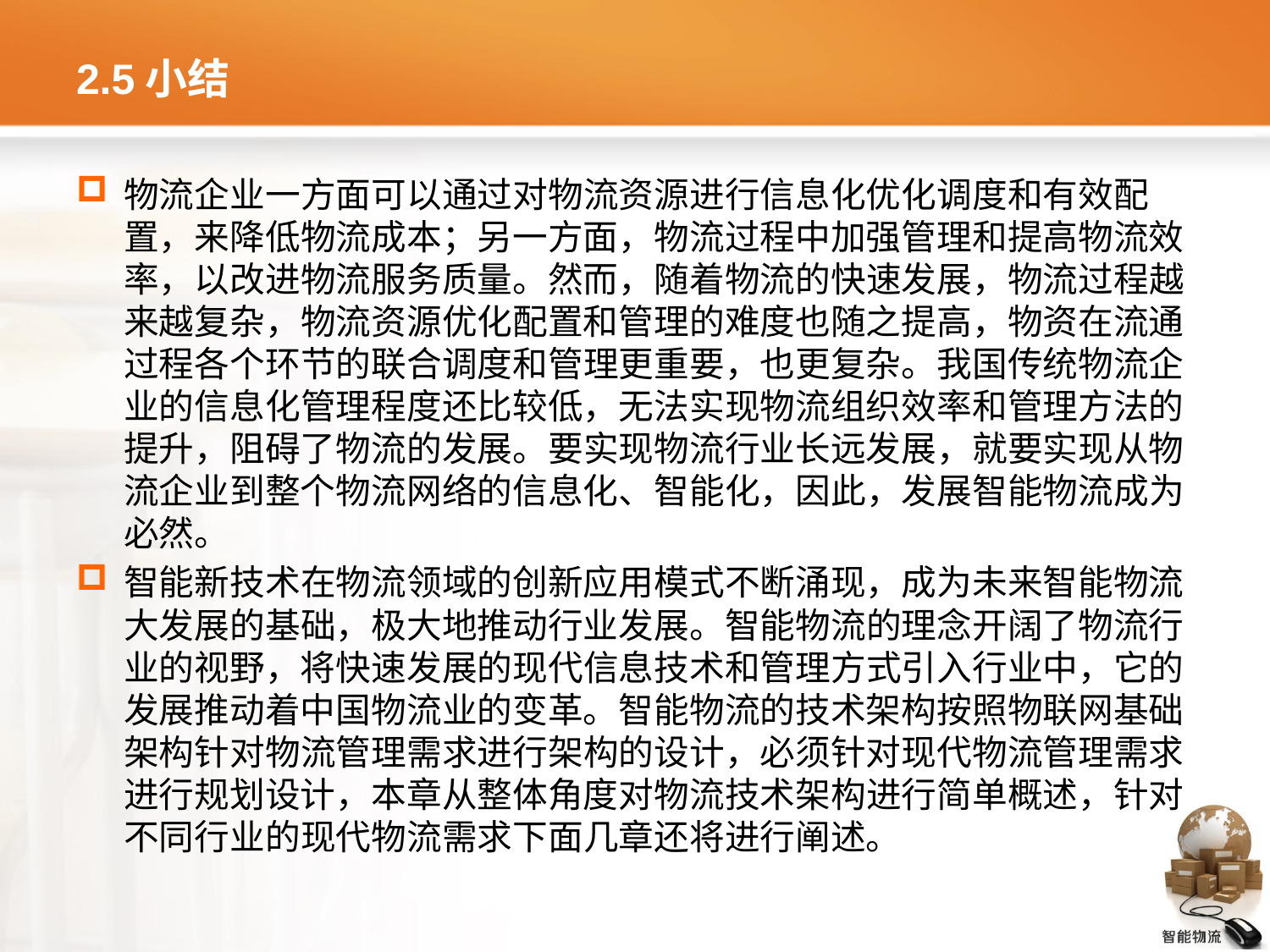

# 2.5小结
物流企业一方面可以通过对物流资源进行信息化优化调度和有效配置，来降低物流成本；另一方面，物流过程中加强管理和提高物流效率，以改进物流服务质量。然而，随着物流的快速发展，物流过程越来越复杂，物流资源优化配置和管理的难度也随之提高，物资在流通过程各个环节的联合调度和管理更重要，也更复杂。我国传统物流企业的信息化管理程度还比较低，无法实现物流组织效率和管理方法的提升，阻碍了物流的发展。要实现物流行业长远发展，就要实现从物流企业到整个物流网络的信息化、智能化，因此，发展智能物流成为必然。
智能新技术在物流领域的创新应用模式不断涌现，成为未来智能物流大发展的基础，极大地推动行业发展。智能物流的理念开阔了物流行业的视野，将快速发展的现代信息技术和管理方式引入行业中，它的发展推动着中国物流业的变革。智能物流的技术架构按照物联网基础架构针对物流管理需求进行架构的设计，必须针对现代物流管理需求进行规划设计，本章从整体角度对物流技术架构进行简单概述，针对不同行业的现代物流需求下面几章还将进行阐述。